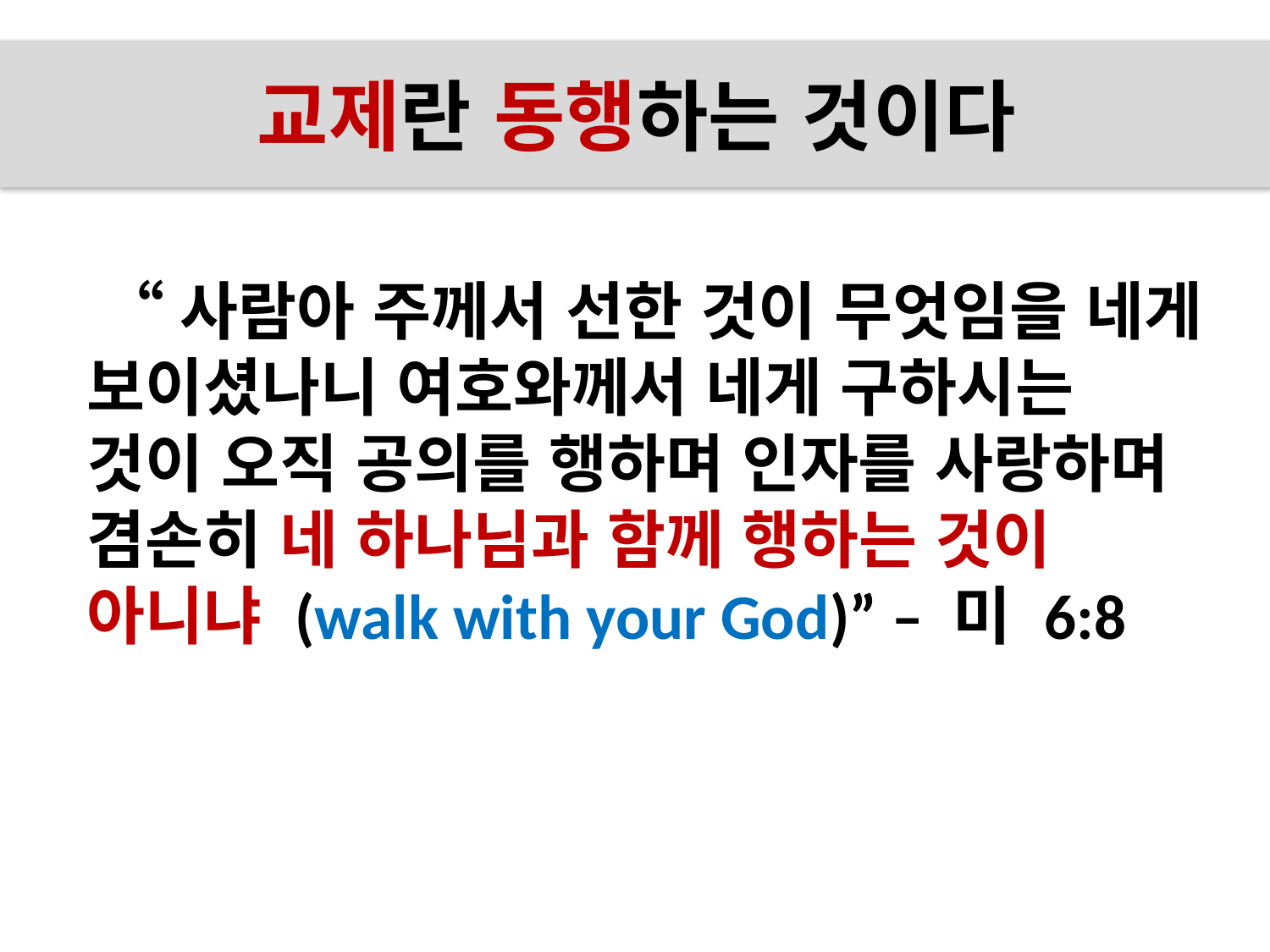

# 교제란 동행하는 것이다
교제란 동행하는 것이다
 “사람아 주께서 선한 것이 무엇임을 네게 보이셨나니 여호와께서 네게 구하시는 것이 오직 공의를 행하며 인자를 사랑하며 겸손히 네 하나님과 함께 행하는 것이 아니냐 (walk with your God)” – 미 6:8